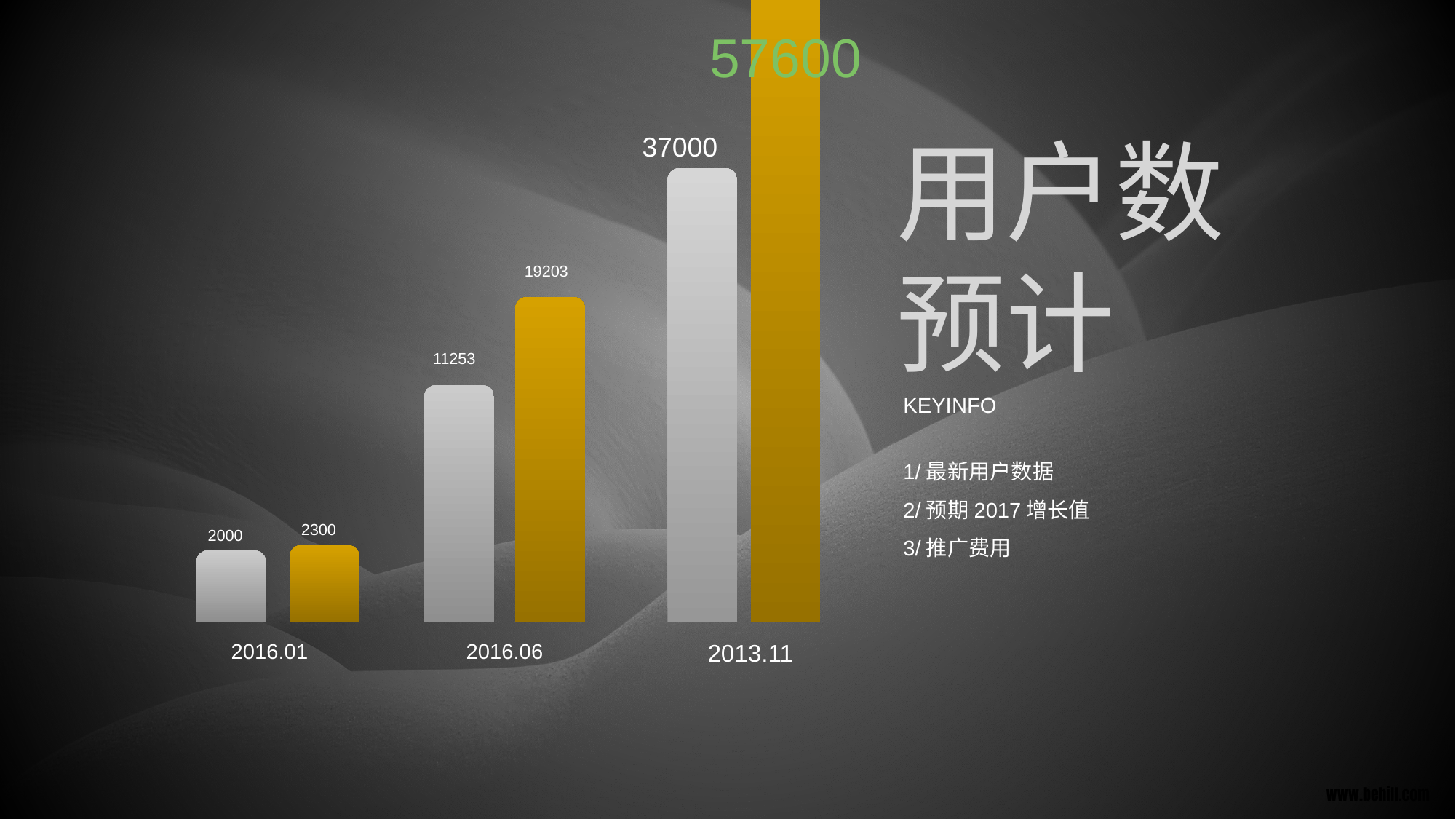

57600
37000

2013.11
用户数预计
19203

11253

2016.06
KEYINFO
1/最新用户数据
2/预期2017增长值
3/推广费用
2300
2000

2016.01